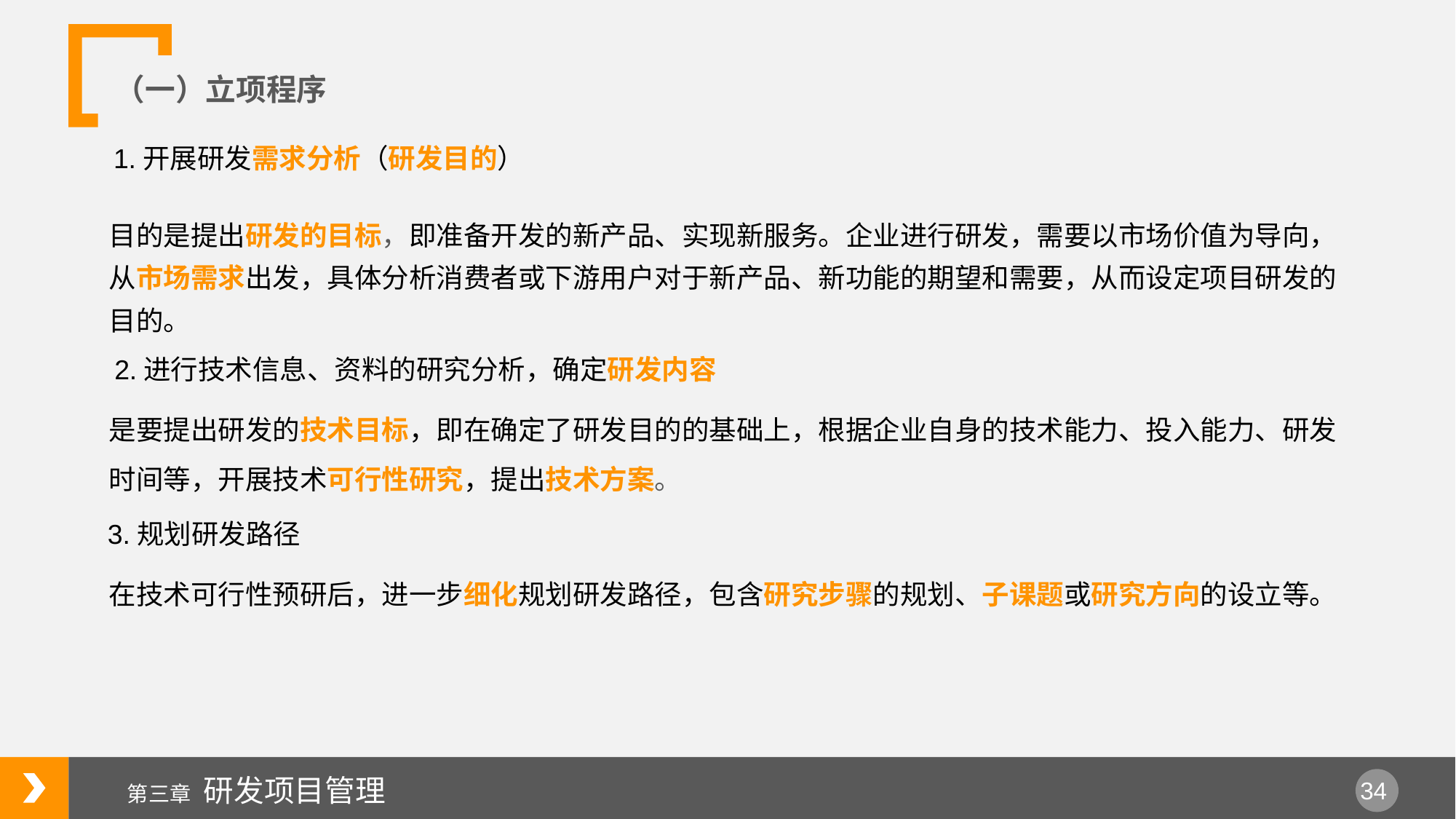

（一）立项程序
1.开展研发需求分析（研发目的）
目的是提出研发的目标，即准备开发的新产品、实现新服务。企业进行研发，需要以市场价值为导向，从市场需求出发，具体分析消费者或下游用户对于新产品、新功能的期望和需要，从而设定项目研发的目的。
2.进行技术信息、资料的研究分析，确定研发内容
是要提出研发的技术目标，即在确定了研发目的的基础上，根据企业自身的技术能力、投入能力、研发时间等，开展技术可行性研究，提出技术方案。
3.规划研发路径
在技术可行性预研后，进一步细化规划研发路径，包含研究步骤的规划、子课题或研究方向的设立等。